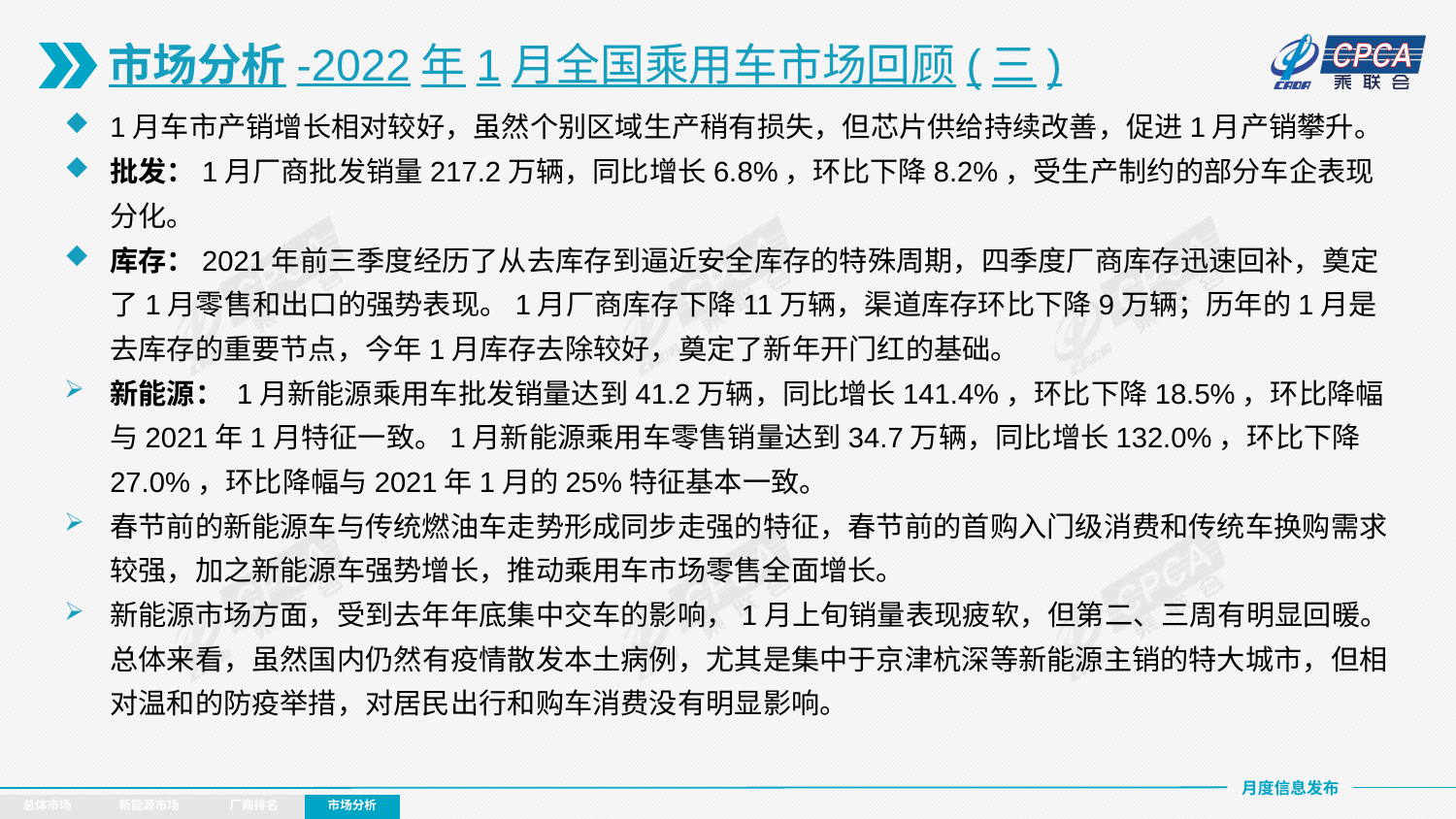

市场分析-2022年1月全国乘用车市场回顾(三)
1月车市产销增长相对较好，虽然个别区域生产稍有损失，但芯片供给持续改善，促进1月产销攀升。
批发：1月厂商批发销量217.2万辆，同比增长6.8%，环比下降8.2%，受生产制约的部分车企表现分化。
库存：2021年前三季度经历了从去库存到逼近安全库存的特殊周期，四季度厂商库存迅速回补，奠定了1月零售和出口的强势表现。1月厂商库存下降11万辆，渠道库存环比下降9万辆；历年的1月是去库存的重要节点，今年1月库存去除较好，奠定了新年开门红的基础。
新能源： 1月新能源乘用车批发销量达到41.2万辆，同比增长141.4%，环比下降18.5%，环比降幅与2021年1月特征一致。1月新能源乘用车零售销量达到34.7万辆，同比增长132.0%，环比下降27.0%，环比降幅与2021年1月的25%特征基本一致。
春节前的新能源车与传统燃油车走势形成同步走强的特征，春节前的首购入门级消费和传统车换购需求较强，加之新能源车强势增长，推动乘用车市场零售全面增长。
新能源市场方面，受到去年年底集中交车的影响，1月上旬销量表现疲软，但第二、三周有明显回暖。总体来看，虽然国内仍然有疫情散发本土病例，尤其是集中于京津杭深等新能源主销的特大城市，但相对温和的防疫举措，对居民出行和购车消费没有明显影响。
12